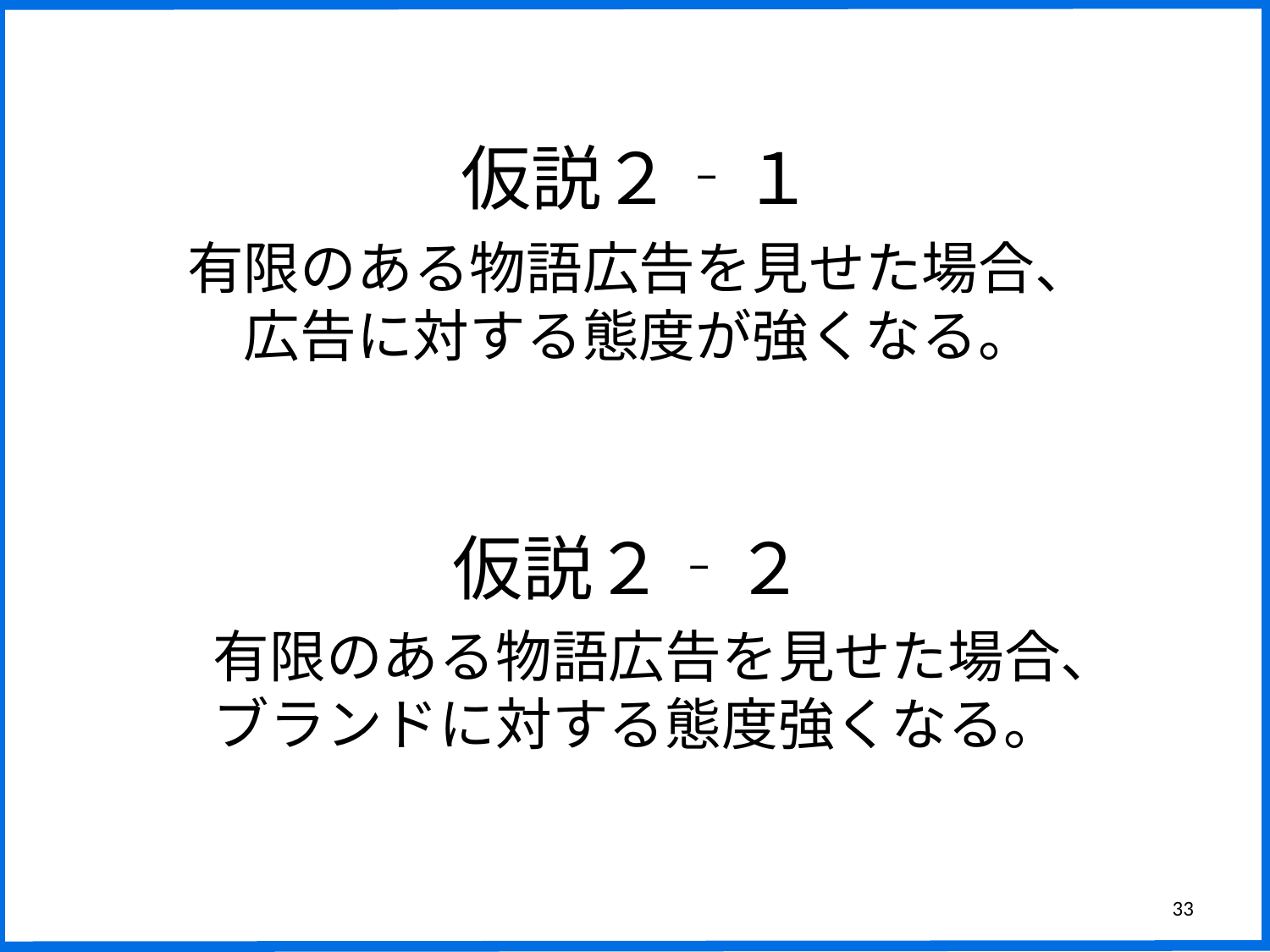

仮説２‐１
有限のある物語広告を見せた場合、
広告に対する態度が強くなる。
仮説２‐２
有限のある物語広告を見せた場合、
ブランドに対する態度強くなる。
33